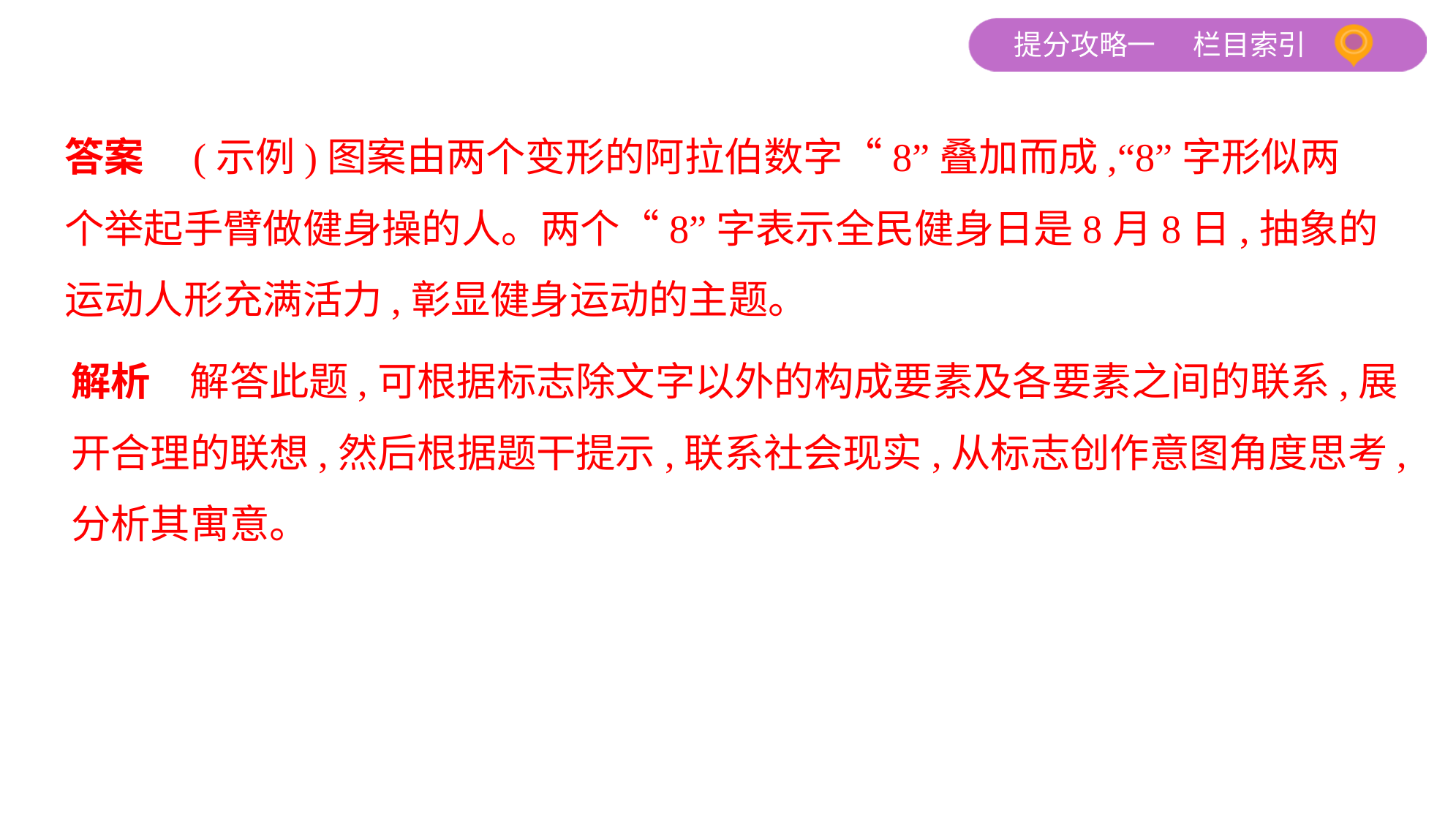

答案　(示例)图案由两个变形的阿拉伯数字“8”叠加而成,“8”字形似两
个举起手臂做健身操的人。两个“8”字表示全民健身日是8月8日,抽象的
运动人形充满活力,彰显健身运动的主题。
解析　解答此题,可根据标志除文字以外的构成要素及各要素之间的联系,展
开合理的联想,然后根据题干提示,联系社会现实,从标志创作意图角度思考,
分析其寓意。